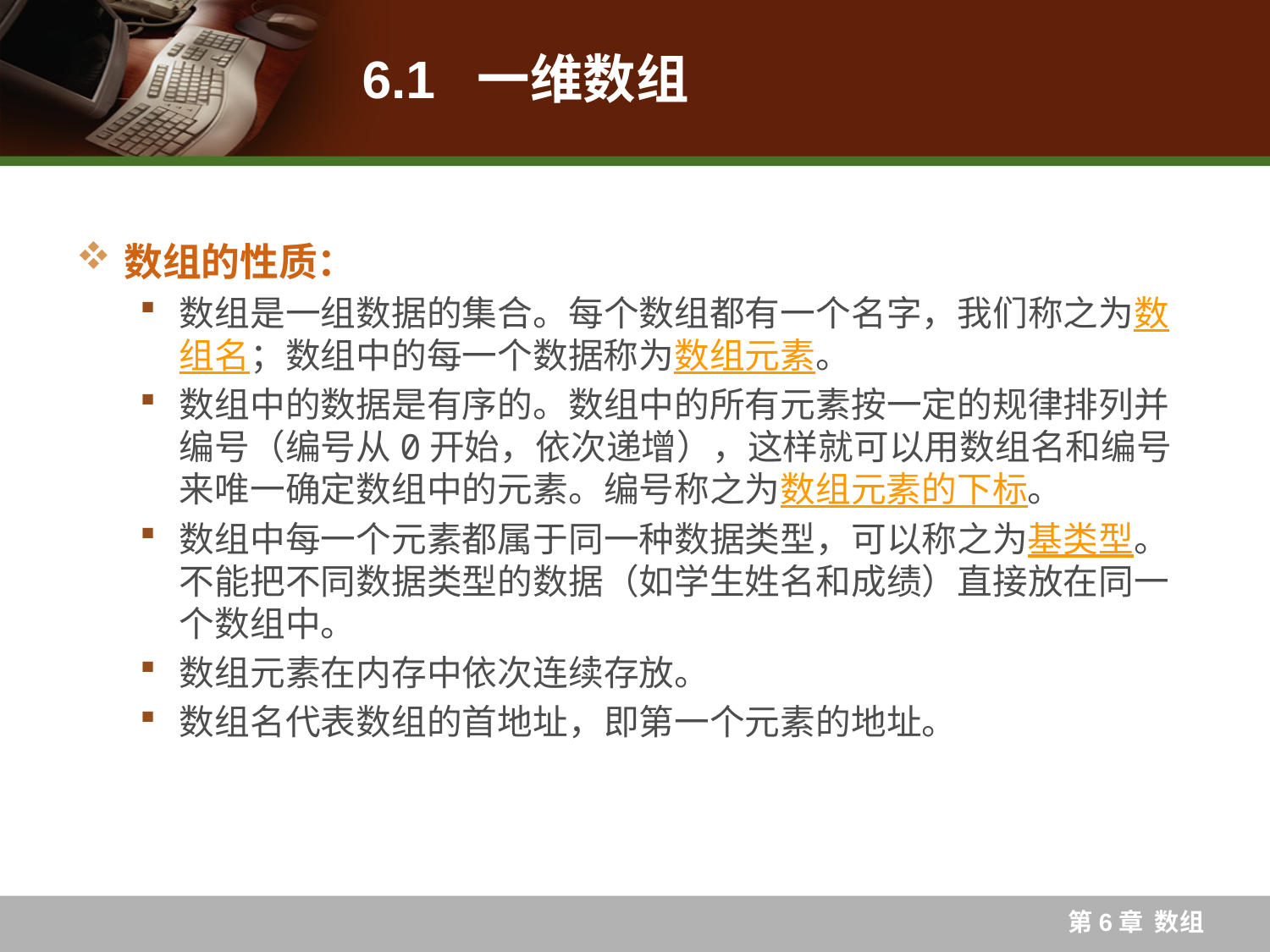

# 6.1  一维数组
数组的性质：
数组是一组数据的集合。每个数组都有一个名字，我们称之为数组名；数组中的每一个数据称为数组元素。
数组中的数据是有序的。数组中的所有元素按一定的规律排列并编号（编号从0开始，依次递增），这样就可以用数组名和编号来唯一确定数组中的元素。编号称之为数组元素的下标。
数组中每一个元素都属于同一种数据类型，可以称之为基类型。不能把不同数据类型的数据（如学生姓名和成绩）直接放在同一个数组中。
数组元素在内存中依次连续存放。
数组名代表数组的首地址，即第一个元素的地址。
第6章  数组